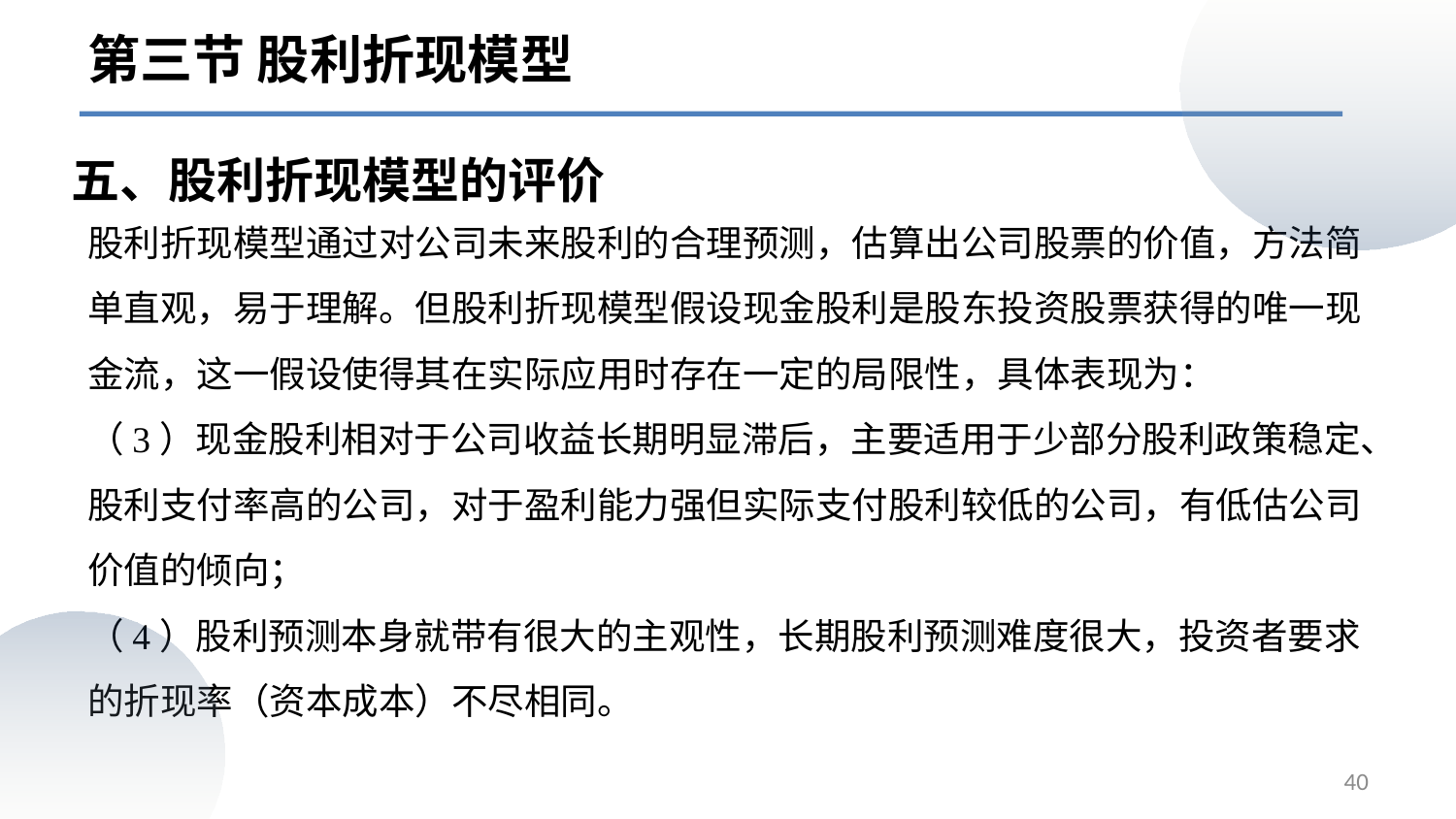

第三节 股利折现模型
#
五、股利折现模型的评价
股利折现模型通过对公司未来股利的合理预测，估算出公司股票的价值，方法简单直观，易于理解。但股利折现模型假设现金股利是股东投资股票获得的唯一现金流，这一假设使得其在实际应用时存在一定的局限性，具体表现为：
（3）现金股利相对于公司收益长期明显滞后，主要适用于少部分股利政策稳定、股利支付率高的公司，对于盈利能力强但实际支付股利较低的公司，有低估公司价值的倾向；
（4）股利预测本身就带有很大的主观性，长期股利预测难度很大，投资者要求的折现率（资本成本）不尽相同。

40